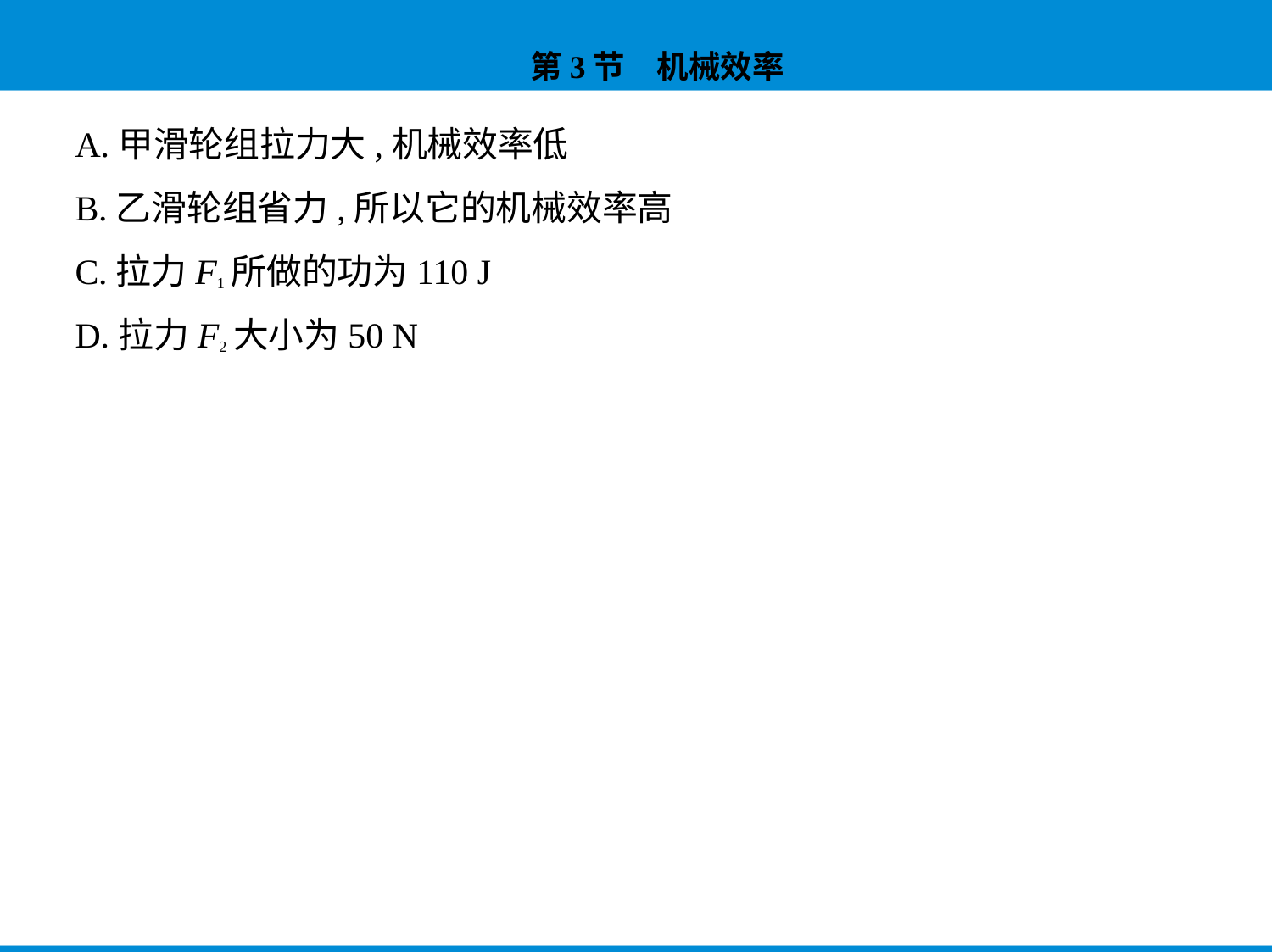

A.甲滑轮组拉力大,机械效率低
B.乙滑轮组省力,所以它的机械效率高
C.拉力F1所做的功为110 J
D.拉力F2大小为50 N